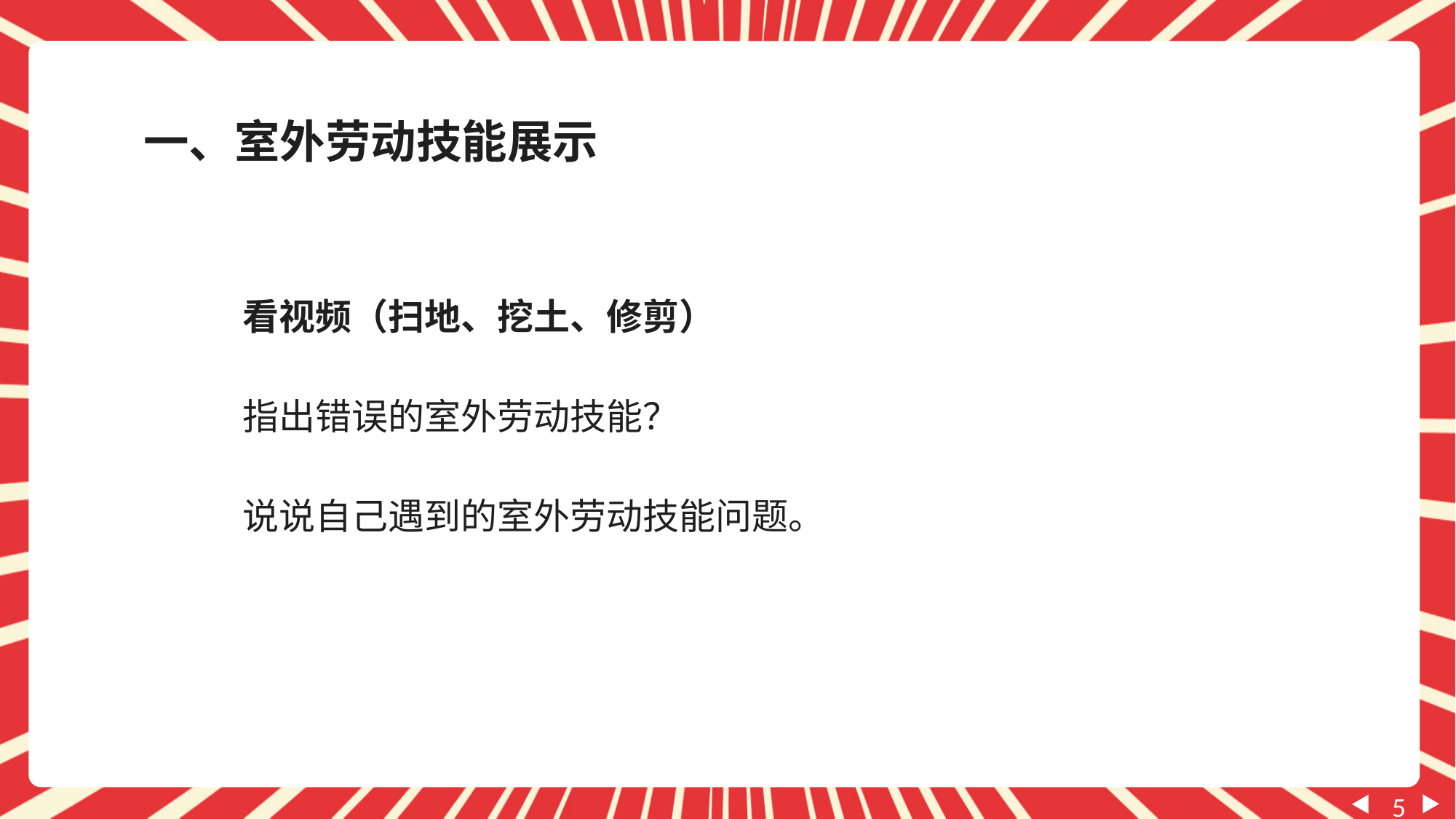

一、室外劳动技能展示

看视频（扫地、挖土、修剪）
指出错误的室外劳动技能？
说说自己遇到的室外劳动技能问题。